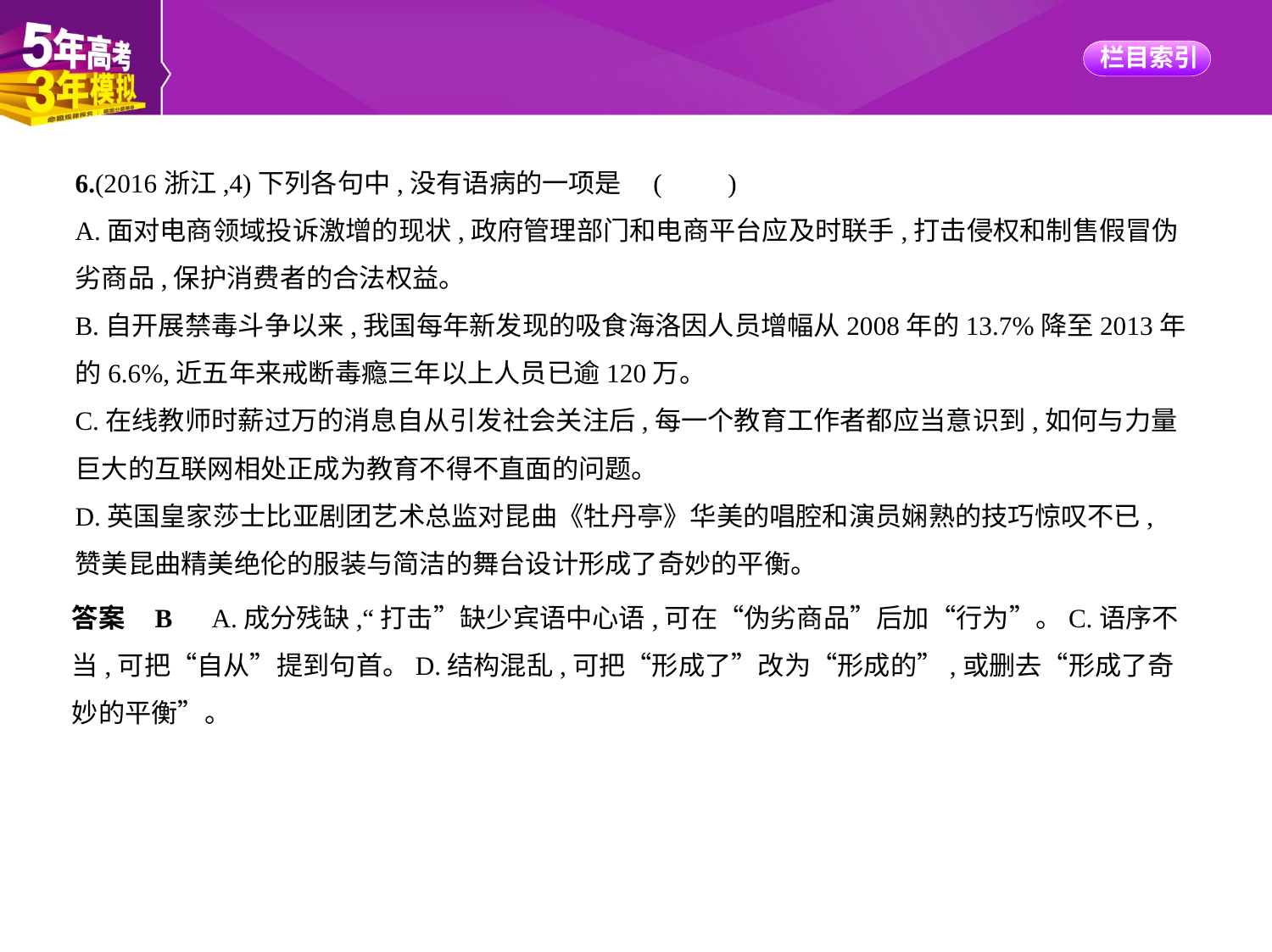

6.(2016浙江,4)下列各句中,没有语病的一项是 (　　)
A.面对电商领域投诉激增的现状,政府管理部门和电商平台应及时联手,打击侵权和制售假冒伪
劣商品,保护消费者的合法权益。
B.自开展禁毒斗争以来,我国每年新发现的吸食海洛因人员增幅从2008年的13.7%降至2013年
的6.6%,近五年来戒断毒瘾三年以上人员已逾120万。
C.在线教师时薪过万的消息自从引发社会关注后,每一个教育工作者都应当意识到,如何与力量
巨大的互联网相处正成为教育不得不直面的问题。
D.英国皇家莎士比亚剧团艺术总监对昆曲《牡丹亭》华美的唱腔和演员娴熟的技巧惊叹不已,
赞美昆曲精美绝伦的服装与简洁的舞台设计形成了奇妙的平衡。
答案    B　A.成分残缺,“打击”缺少宾语中心语,可在“伪劣商品”后加“行为”。C.语序不
当,可把“自从”提到句首。D.结构混乱,可把“形成了”改为“形成的”,或删去“形成了奇
妙的平衡”。